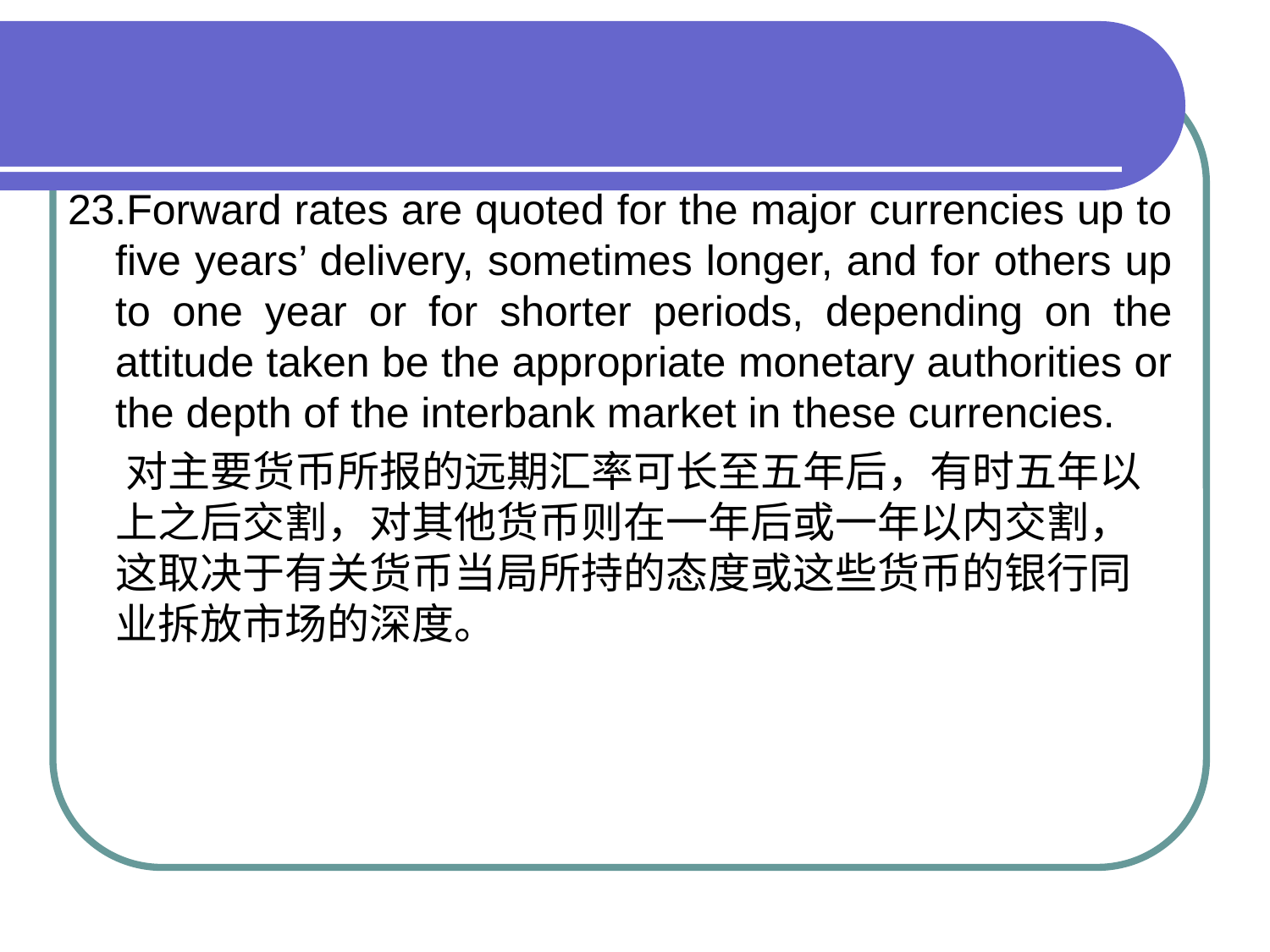

#
23.Forward rates are quoted for the major currencies up to five years’ delivery, sometimes longer, and for others up to one year or for shorter periods, depending on the attitude taken be the appropriate monetary authorities or the depth of the interbank market in these currencies.
     对主要货币所报的远期汇率可长至五年后，有时五年以上之后交割，对其他货币则在一年后或一年以内交割，这取决于有关货币当局所持的态度或这些货币的银行同业拆放市场的深度。